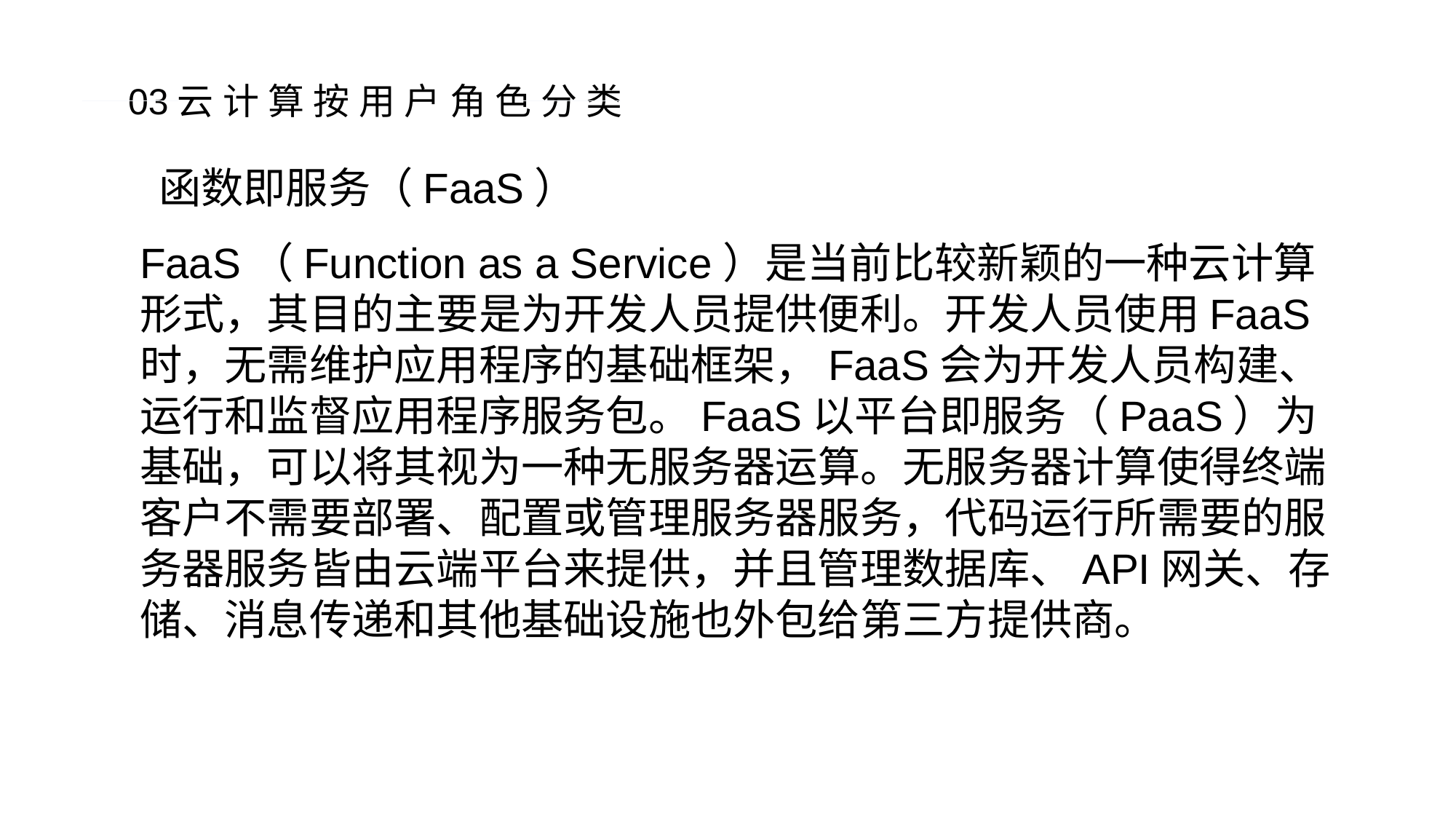

03云计算按用户角色分类
函数即服务（FaaS）
FaaS（Function as a Service）是当前比较新颖的一种云计算形式，其目的主要是为开发人员提供便利。开发人员使用FaaS时，无需维护应用程序的基础框架，FaaS会为开发人员构建、运行和监督应用程序服务包。FaaS以平台即服务（PaaS）为基础，可以将其视为一种无服务器运算。无服务器计算使得终端客户不需要部署、配置或管理服务器服务，代码运行所需要的服务器服务皆由云端平台来提供，并且管理数据库、API网关、存储、消息传递和其他基础设施也外包给第三方提供商。